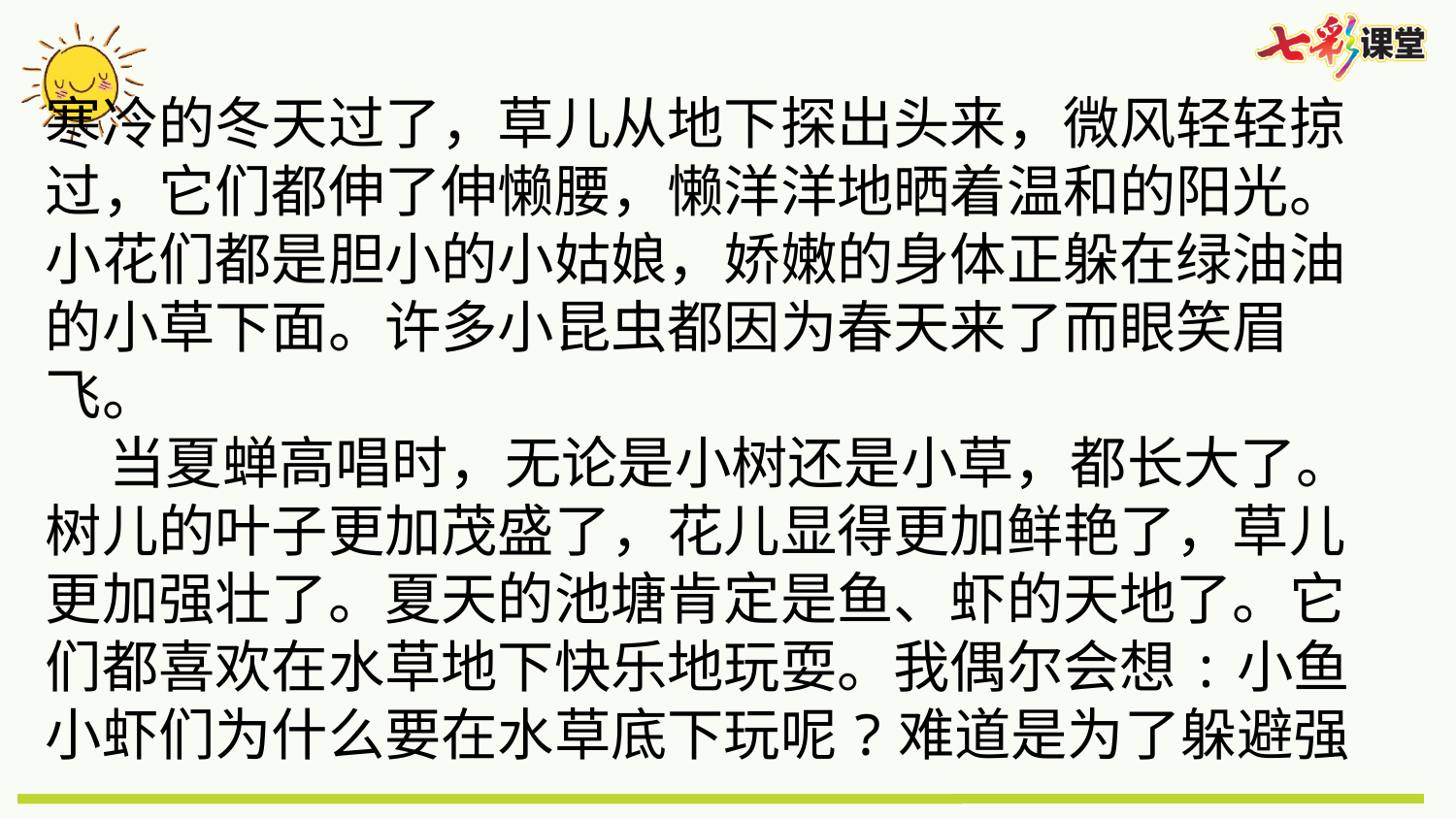

寒冷的冬天过了，草儿从地下探出头来，微风轻轻掠过，它们都伸了伸懒腰，懒洋洋地晒着温和的阳光。小花们都是胆小的小姑娘，娇嫩的身体正躲在绿油油的小草下面。许多小昆虫都因为春天来了而眼笑眉飞。
    当夏蝉高唱时，无论是小树还是小草，都长大了。树儿的叶子更加茂盛了，花儿显得更加鲜艳了，草儿更加强壮了。夏天的池塘肯定是鱼、虾的天地了。它们都喜欢在水草地下快乐地玩耍。我偶尔会想:小鱼小虾们为什么要在水草底下玩呢?难道是为了躲避强